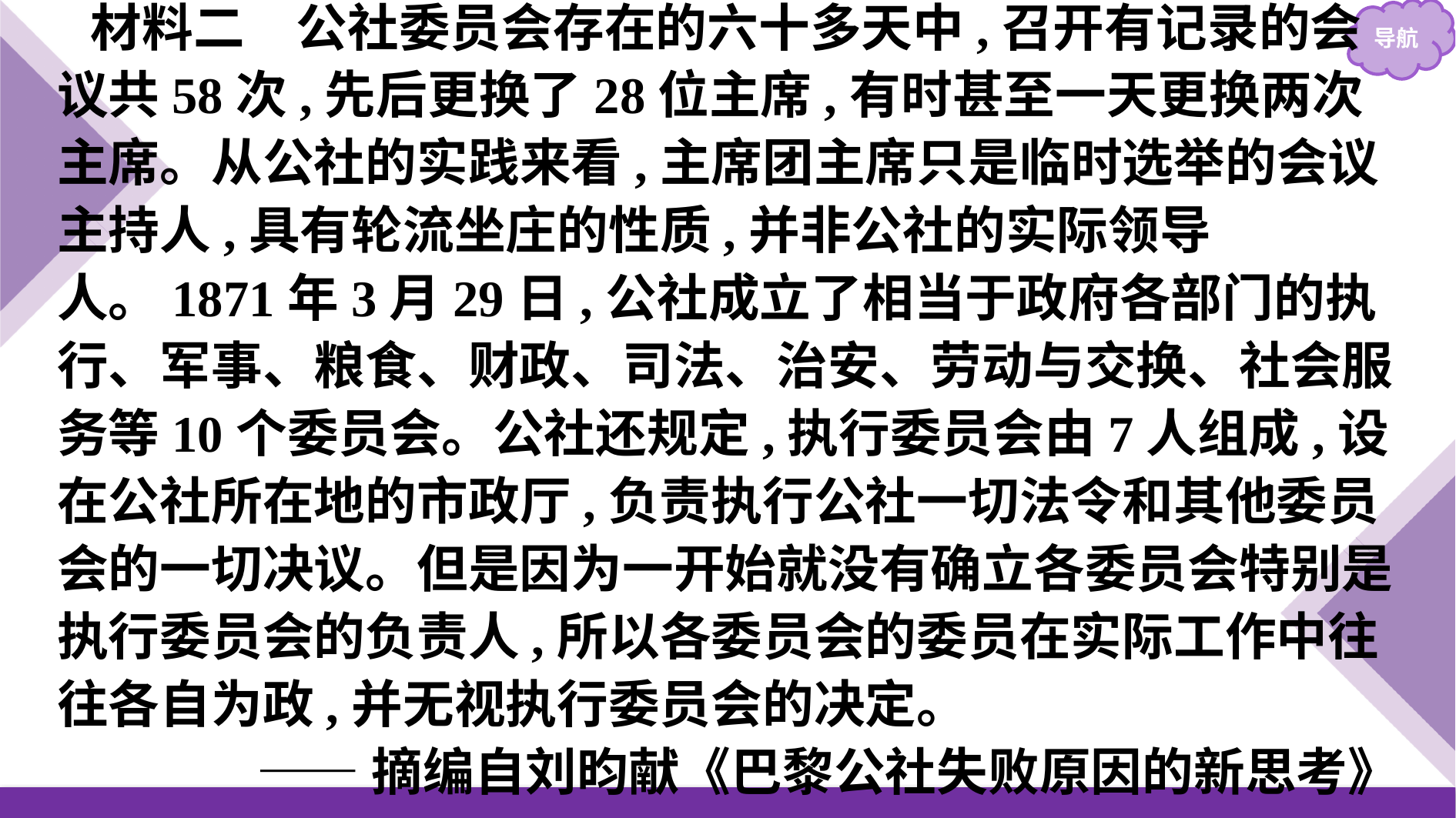

材料二　公社委员会存在的六十多天中,召开有记录的会议共58次,先后更换了28位主席,有时甚至一天更换两次主席。从公社的实践来看,主席团主席只是临时选举的会议主持人,具有轮流坐庄的性质,并非公社的实际领导人。1871年3月29日,公社成立了相当于政府各部门的执行、军事、粮食、财政、司法、治安、劳动与交换、社会服务等10个委员会。公社还规定,执行委员会由7人组成,设在公社所在地的市政厅,负责执行公社一切法令和其他委员会的一切决议。但是因为一开始就没有确立各委员会特别是执行委员会的负责人,所以各委员会的委员在实际工作中往往各自为政,并无视执行委员会的决定。
——摘编自刘昀献《巴黎公社失败原因的新思考》